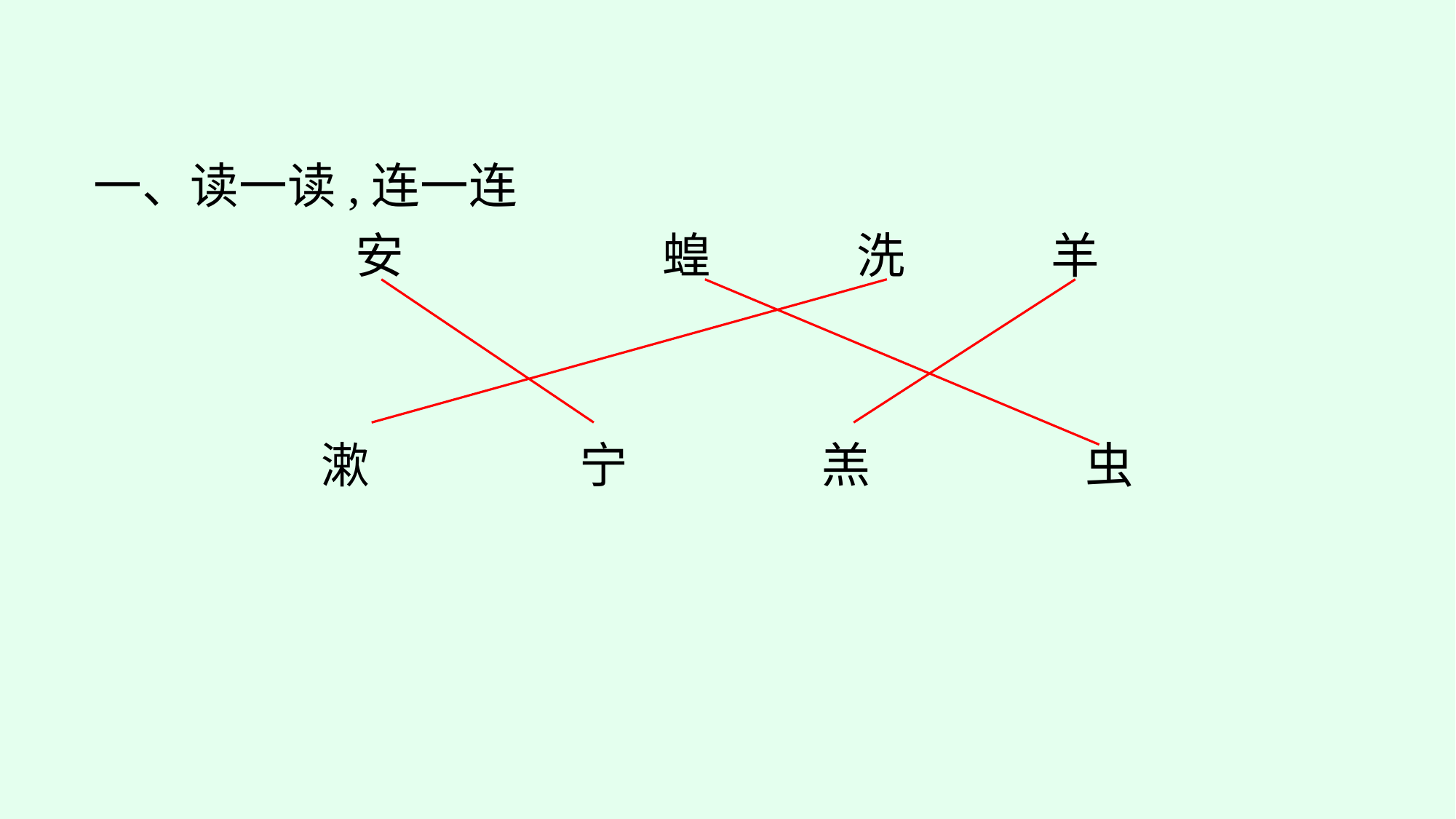

一、读一读,连一连
安　　	　蝗　　　洗　　　羊

漱		宁		羔		虫